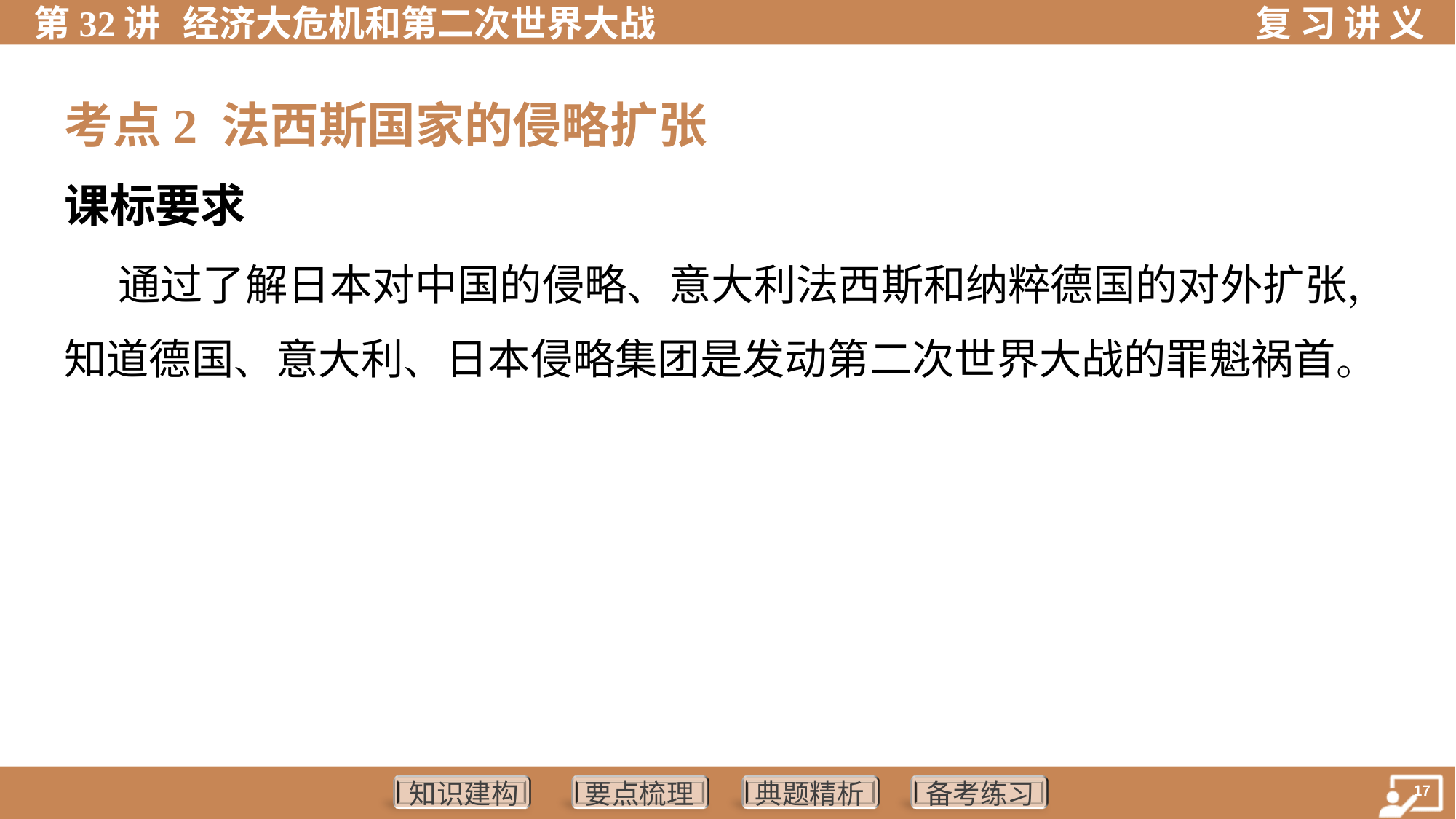

考点2 法西斯国家的侵略扩张
课标要求
    通过了解日本对中国的侵略、意大利法西斯和纳粹德国的对外扩张，
知道德国、意大利、日本侵略集团是发动第二次世界大战的罪魁祸首。